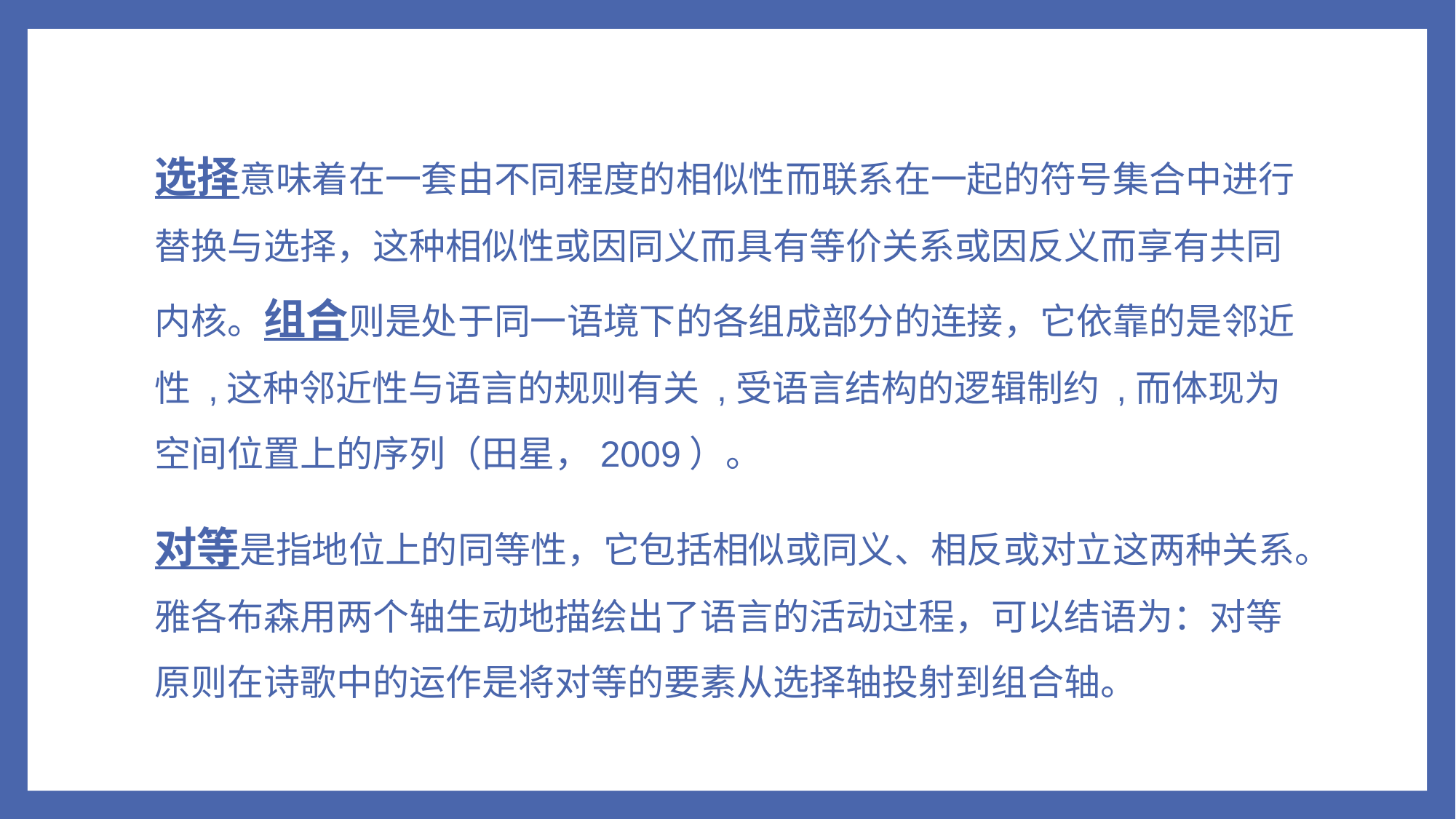

选择意味着在一套由不同程度的相似性而联系在一起的符号集合中进行替换与选择，这种相似性或因同义而具有等价关系或因反义而享有共同内核。组合则是处于同一语境下的各组成部分的连接，它依靠的是邻近性 ,这种邻近性与语言的规则有关 ,受语言结构的逻辑制约 ,而体现为空间位置上的序列（田星，2009）。
对等是指地位上的同等性，它包括相似或同义、相反或对立这两种关系。雅各布森用两个轴生动地描绘出了语言的活动过程，可以结语为：对等原则在诗歌中的运作是将对等的要素从选择轴投射到组合轴。